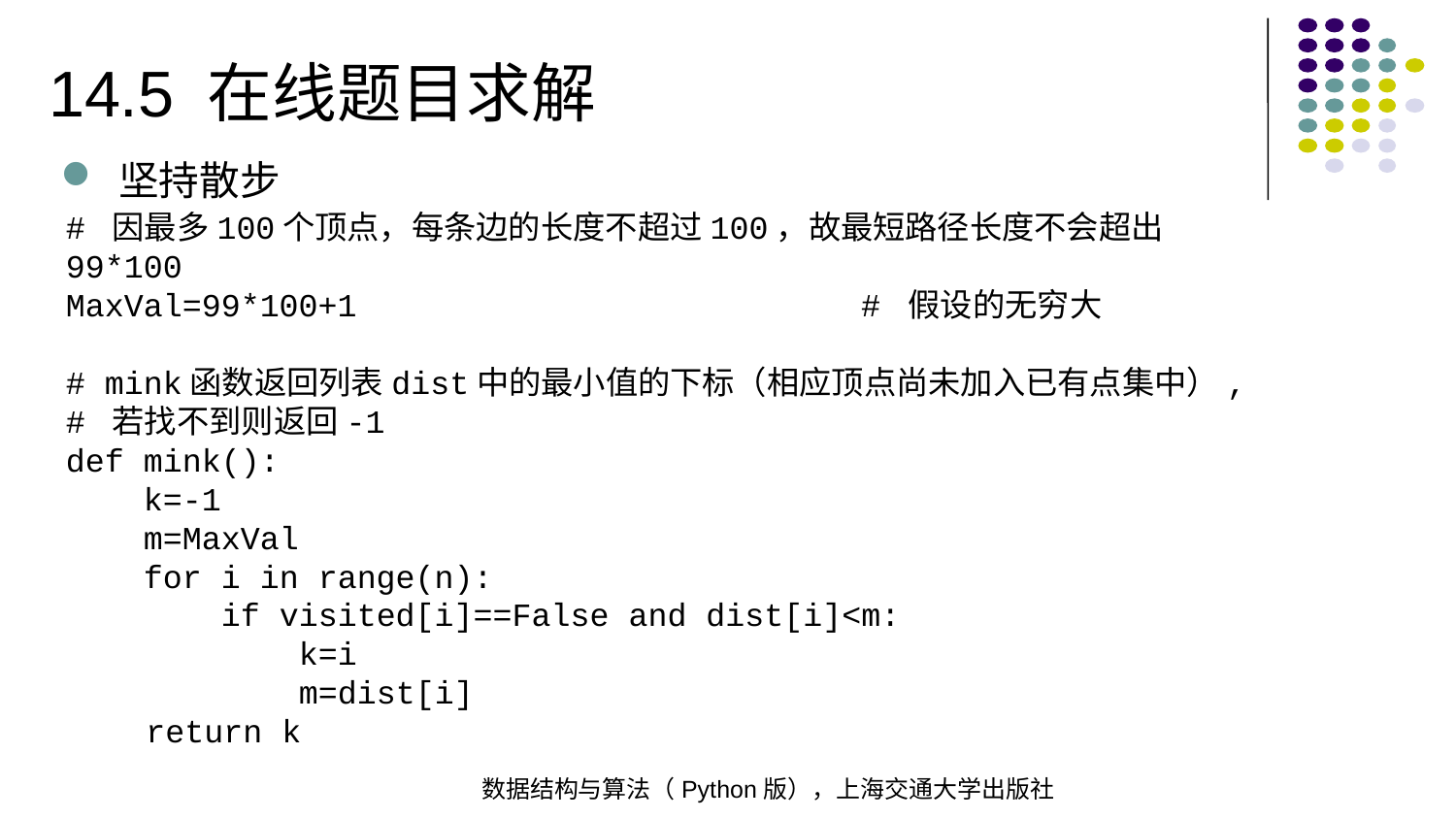

14.5 在线题目求解
坚持散步
# 因最多100个顶点，每条边的长度不超过100，故最短路径长度不会超出99*100
MaxVal=99*100+1                          # 假设的无穷大

# mink函数返回列表dist中的最小值的下标（相应顶点尚未加入已有点集中）,
# 若找不到则返回-1
def mink():
    k=-1
    m=MaxVal
    for i in range(n):
        if visited[i]==False and dist[i]<m:
            k=i
            m=dist[i]
          return k